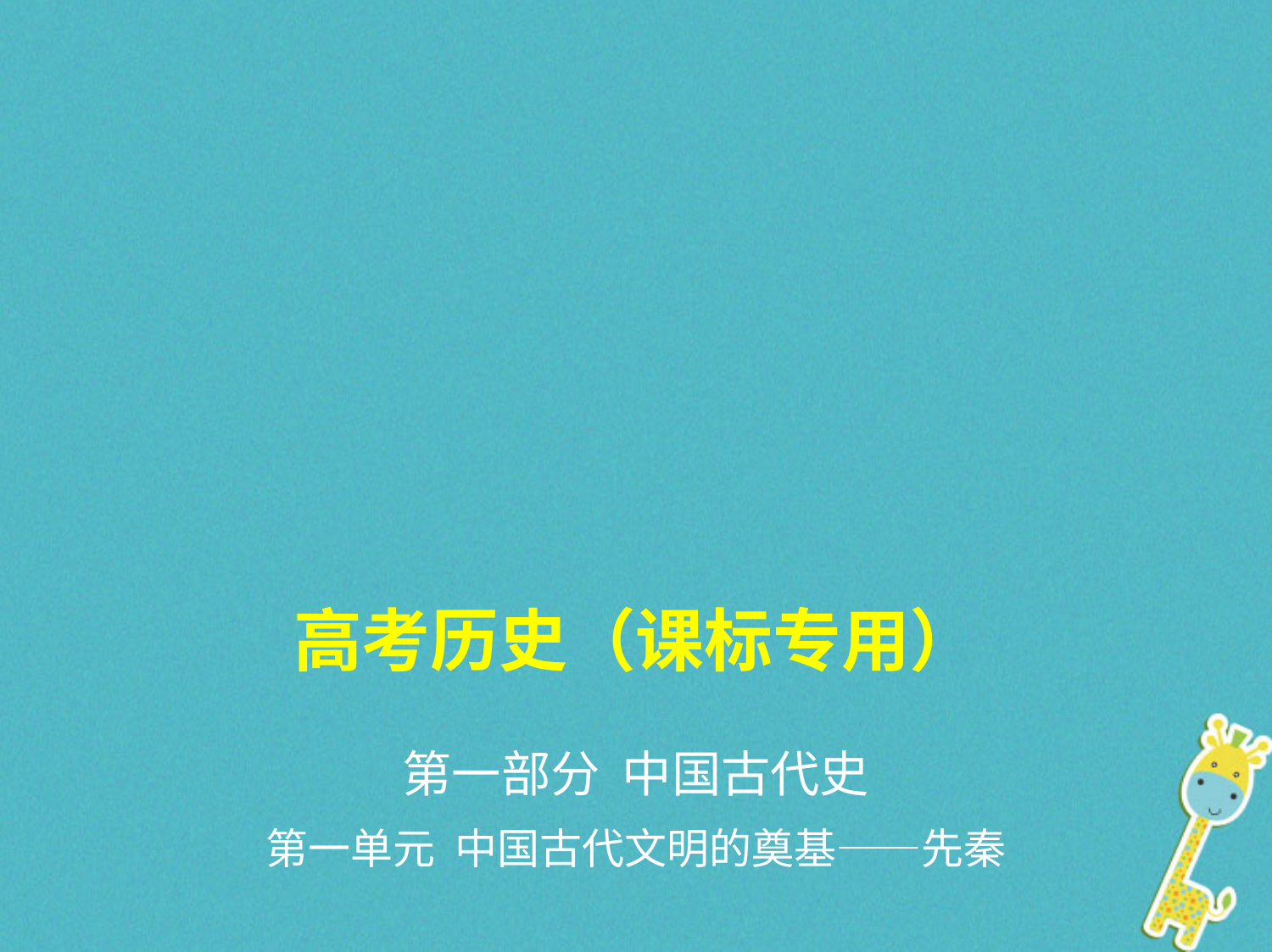

高考历史（课标专用）
第一部分  中国古代史
第一单元  中国古代文明的奠基——先秦